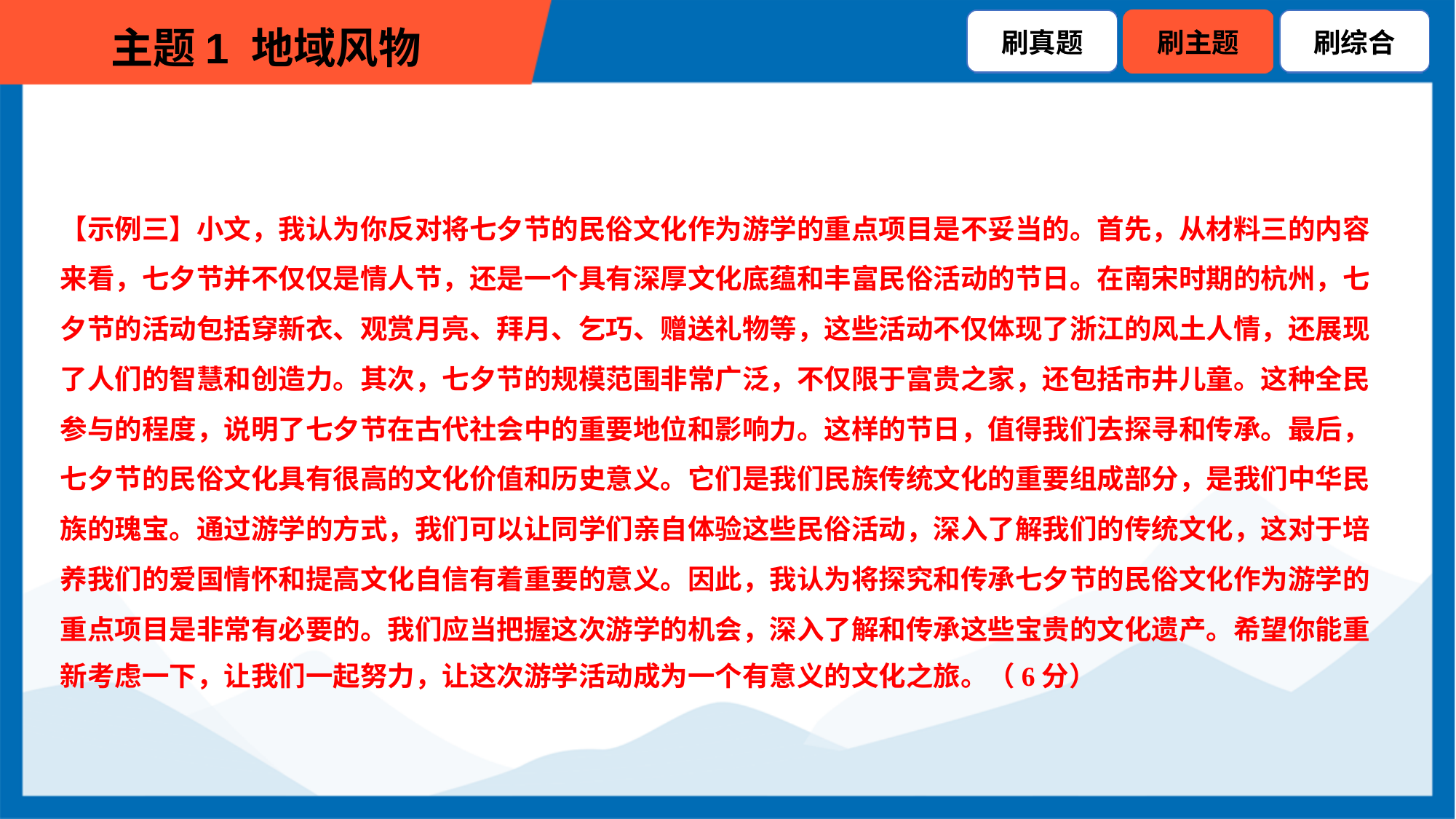

【示例三】小文，我认为你反对将七夕节的民俗文化作为游学的重点项目是不妥当的。首先，从材料三的内容
来看，七夕节并不仅仅是情人节，还是一个具有深厚文化底蕴和丰富民俗活动的节日。在南宋时期的杭州，七
夕节的活动包括穿新衣、观赏月亮、拜月、乞巧、赠送礼物等，这些活动不仅体现了浙江的风土人情，还展现
了人们的智慧和创造力。其次，七夕节的规模范围非常广泛，不仅限于富贵之家，还包括市井儿童。这种全民
参与的程度，说明了七夕节在古代社会中的重要地位和影响力。这样的节日，值得我们去探寻和传承。最后，
七夕节的民俗文化具有很高的文化价值和历史意义。它们是我们民族传统文化的重要组成部分，是我们中华民
族的瑰宝。通过游学的方式，我们可以让同学们亲自体验这些民俗活动，深入了解我们的传统文化，这对于培
养我们的爱国情怀和提高文化自信有着重要的意义。因此，我认为将探究和传承七夕节的民俗文化作为游学的
重点项目是非常有必要的。我们应当把握这次游学的机会，深入了解和传承这些宝贵的文化遗产。希望你能重
新考虑一下，让我们一起努力，让这次游学活动成为一个有意义的文化之旅。（6分）